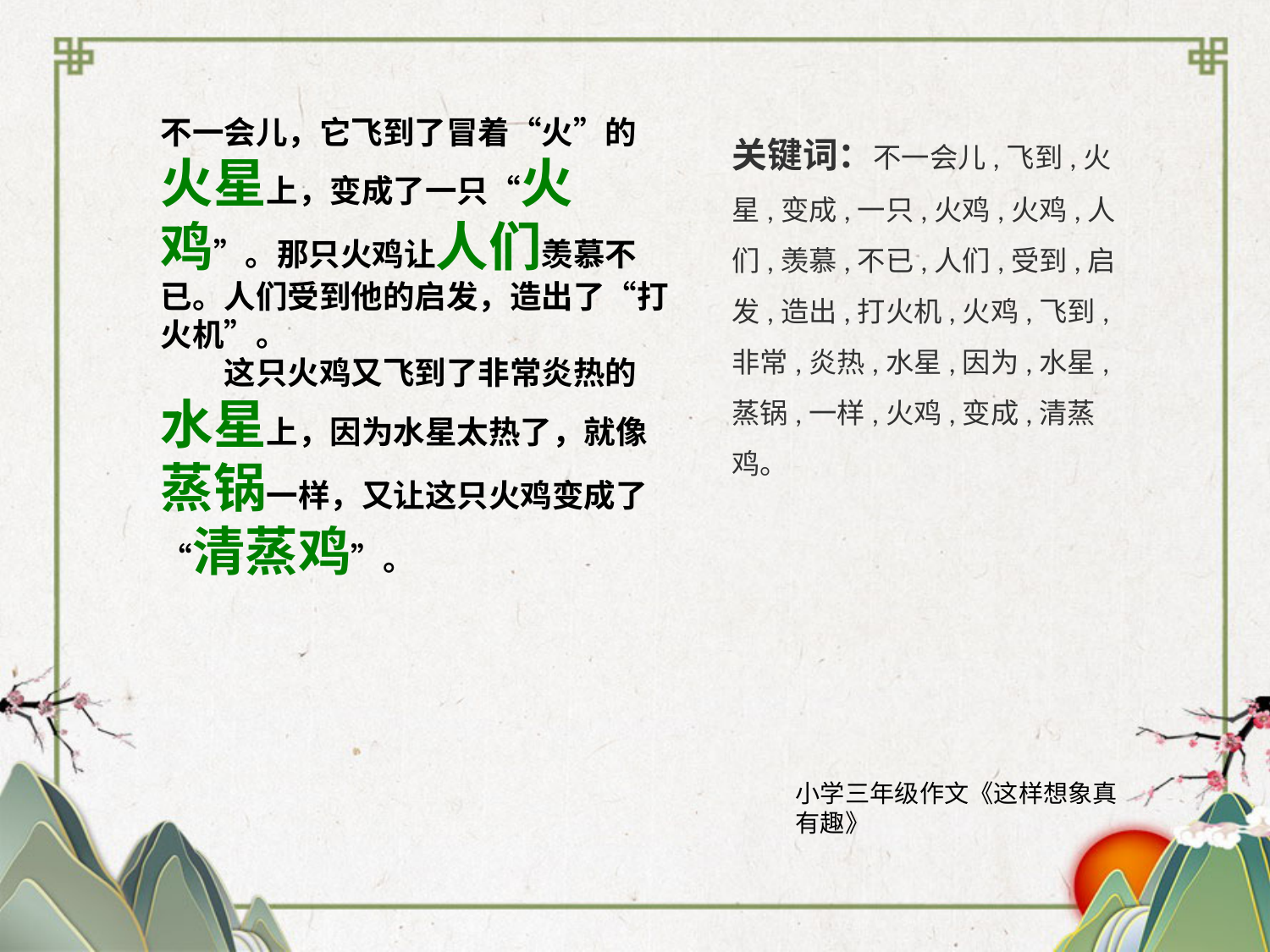

不一会儿，它飞到了冒着“火”的火星上，变成了一只“火鸡”。那只火鸡让人们羡慕不已。人们受到他的启发，造出了“打火机”。
　　这只火鸡又飞到了非常炎热的水星上，因为水星太热了，就像蒸锅一样，又让这只火鸡变成了“清蒸鸡”。
关键词：不一会儿,飞到,火星,变成,一只,火鸡,火鸡,人们,羡慕,不已,人们,受到,启发,造出,打火机,火鸡,飞到,非常,炎热,水星,因为,水星,蒸锅,一样,火鸡,变成,清蒸鸡。
小学三年级作文《这样想象真有趣》